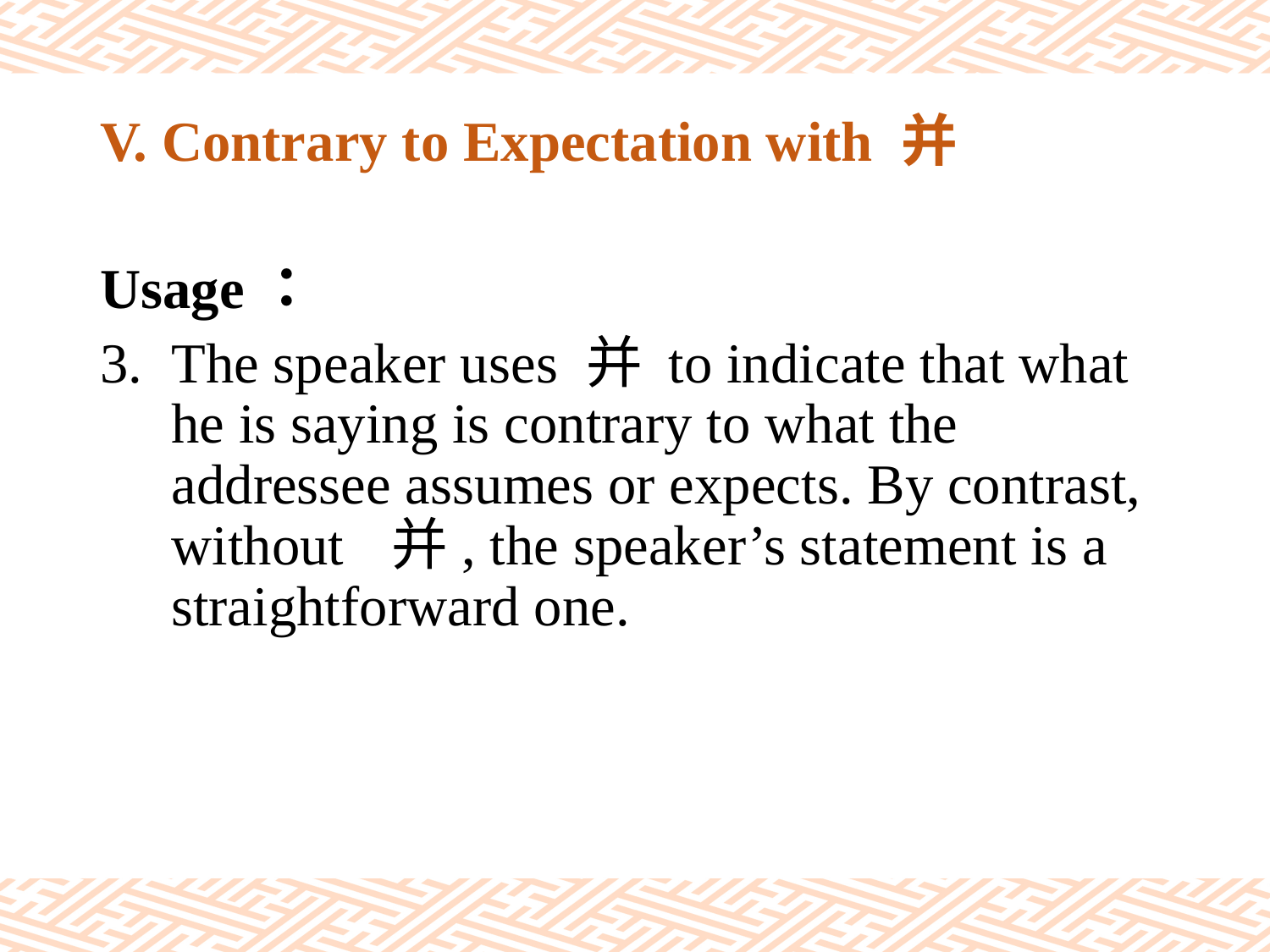

# V. Contrary to Expectation with 并
Usage：
The speaker uses 并 to indicate that what he is saying is contrary to what the addressee assumes or expects. By contrast, without 并, the speaker’s statement is a straightforward one.